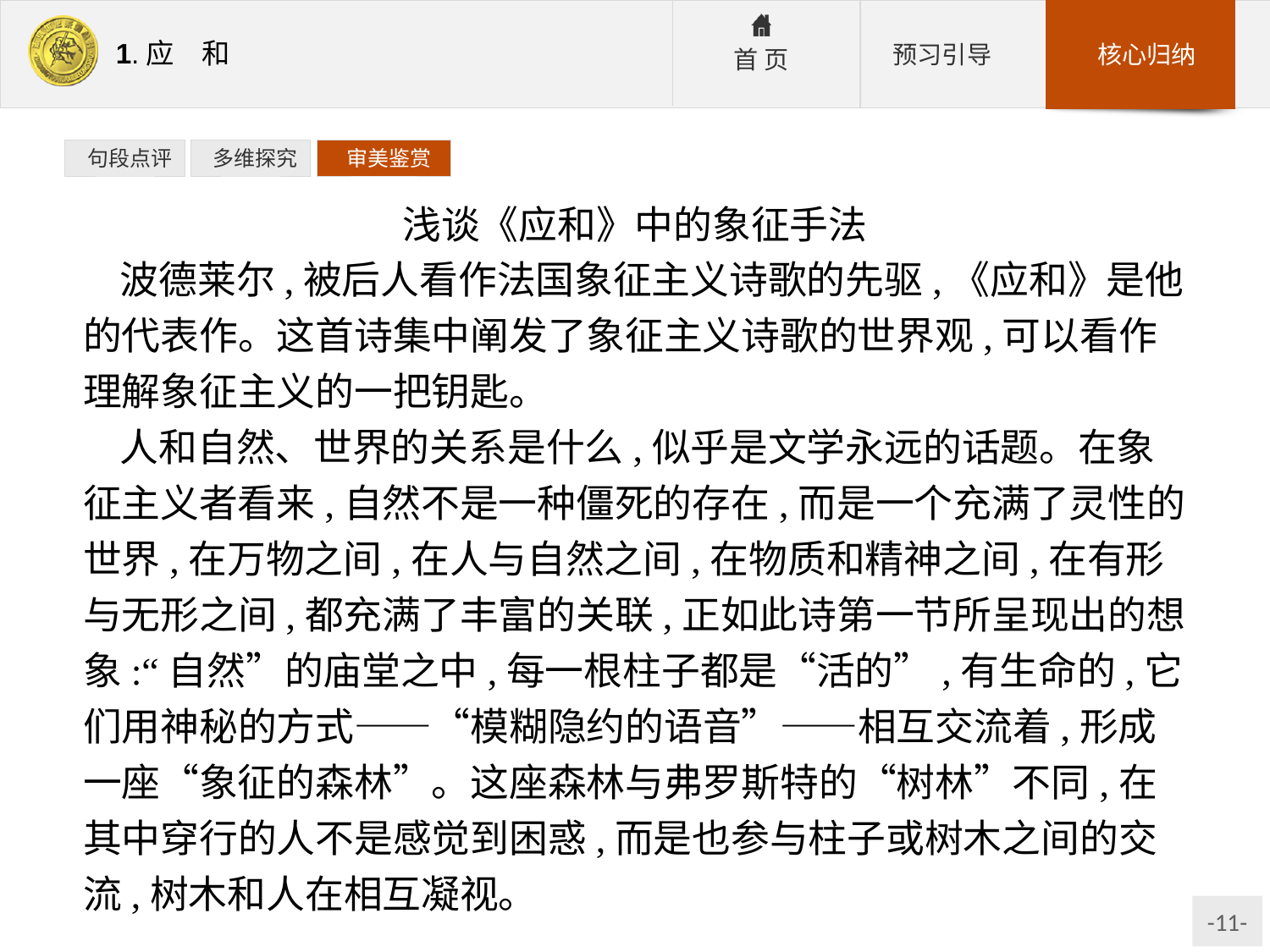

句段点评
 多维探究
 审美鉴赏
浅谈《应和》中的象征手法
波德莱尔,被后人看作法国象征主义诗歌的先驱,《应和》是他的代表作。这首诗集中阐发了象征主义诗歌的世界观,可以看作理解象征主义的一把钥匙。
人和自然、世界的关系是什么,似乎是文学永远的话题。在象征主义者看来,自然不是一种僵死的存在,而是一个充满了灵性的世界,在万物之间,在人与自然之间,在物质和精神之间,在有形与无形之间,都充满了丰富的关联,正如此诗第一节所呈现出的想象:“自然”的庙堂之中,每一根柱子都是“活的”,有生命的,它们用神秘的方式——“模糊隐约的语音”——相互交流着,形成一座“象征的森林”。这座森林与弗罗斯特的“树林”不同,在其中穿行的人不是感觉到困惑,而是也参与柱子或树木之间的交流,树木和人在相互凝视。